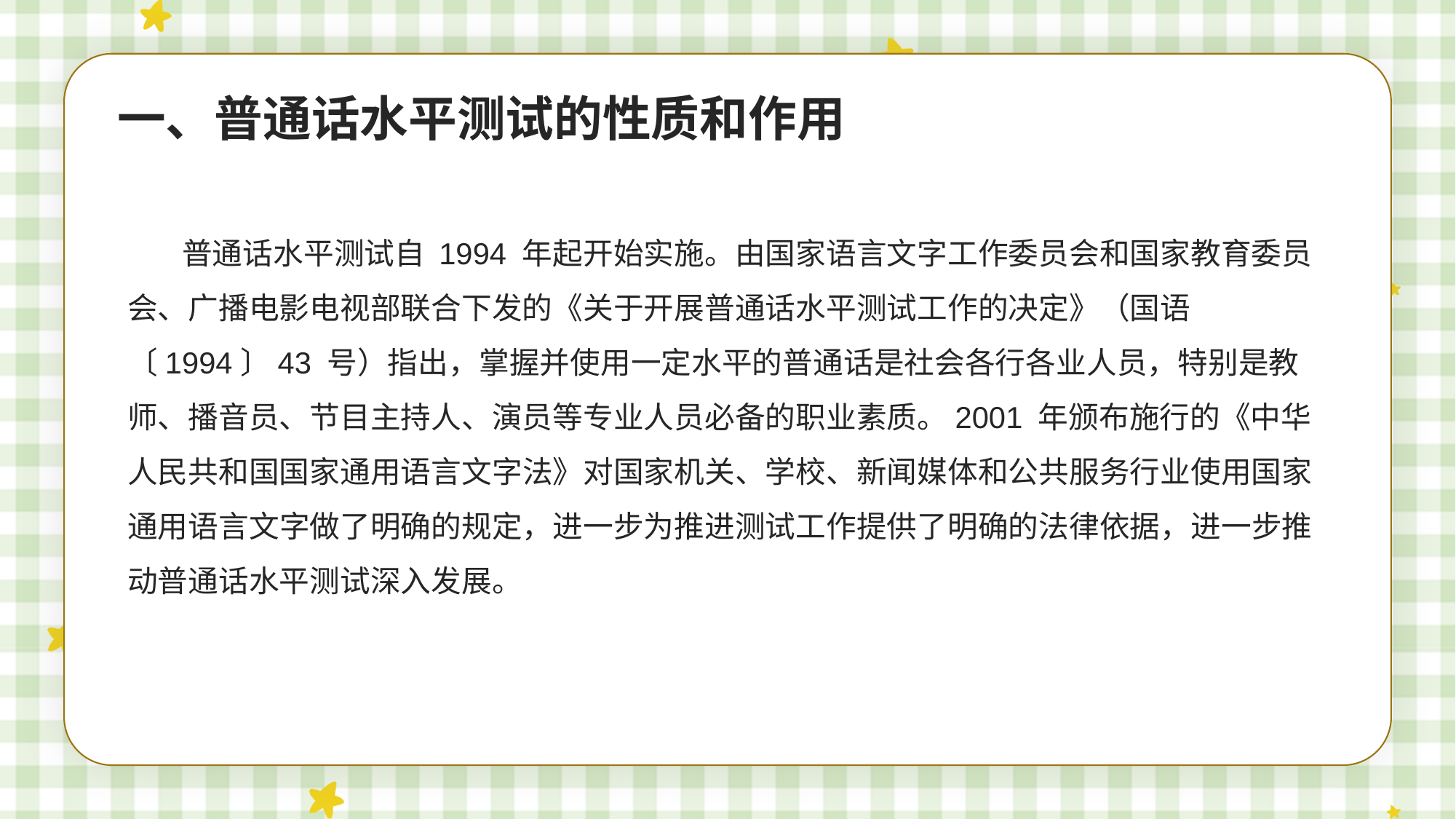

一、普通话水平测试的性质和作用
普通话水平测试自 1994 年起开始实施。由国家语言文字工作委员会和国家教育委员会、广播电影电视部联合下发的《关于开展普通话水平测试工作的决定》（国语〔1994〕43 号）指出，掌握并使用一定水平的普通话是社会各行各业人员，特别是教师、播音员、节目主持人、演员等专业人员必备的职业素质。2001 年颁布施行的《中华人民共和国国家通用语言文字法》对国家机关、学校、新闻媒体和公共服务行业使用国家通用语言文字做了明确的规定，进一步为推进测试工作提供了明确的法律依据，进一步推动普通话水平测试深入发展。